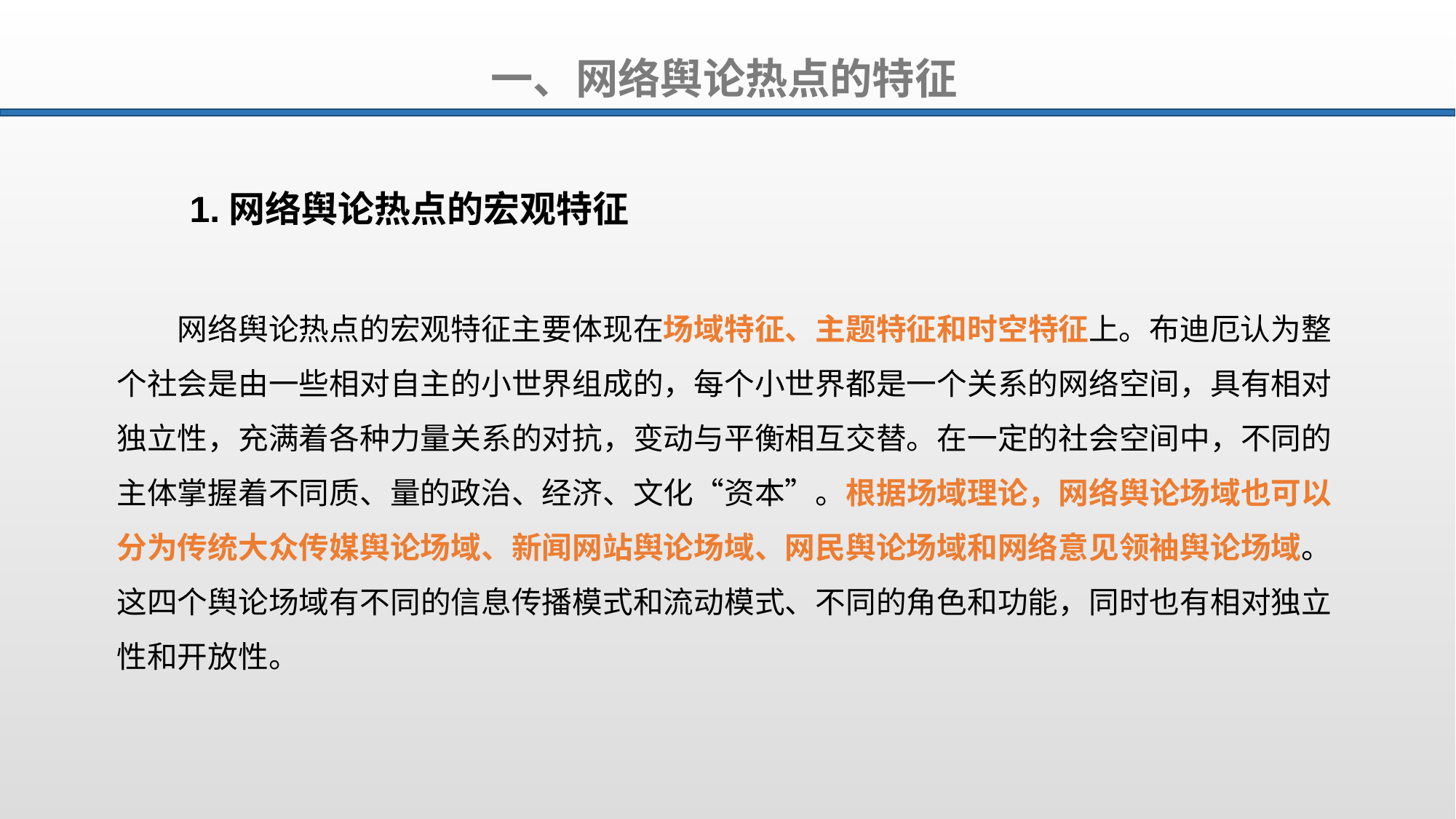

一、网络舆论热点的特征

1.网络舆论热点的宏观特征
网络舆论热点的宏观特征主要体现在场域特征、主题特征和时空特征上。布迪厄认为整个社会是由一些相对自主的小世界组成的，每个小世界都是一个关系的网络空间，具有相对独立性，充满着各种力量关系的对抗，变动与平衡相互交替。在一定的社会空间中，不同的主体掌握着不同质、量的政治、经济、文化“资本”。根据场域理论，网络舆论场域也可以分为传统大众传媒舆论场域、新闻网站舆论场域、网民舆论场域和网络意见领袖舆论场域。这四个舆论场域有不同的信息传播模式和流动模式、不同的角色和功能，同时也有相对独立性和开放性。